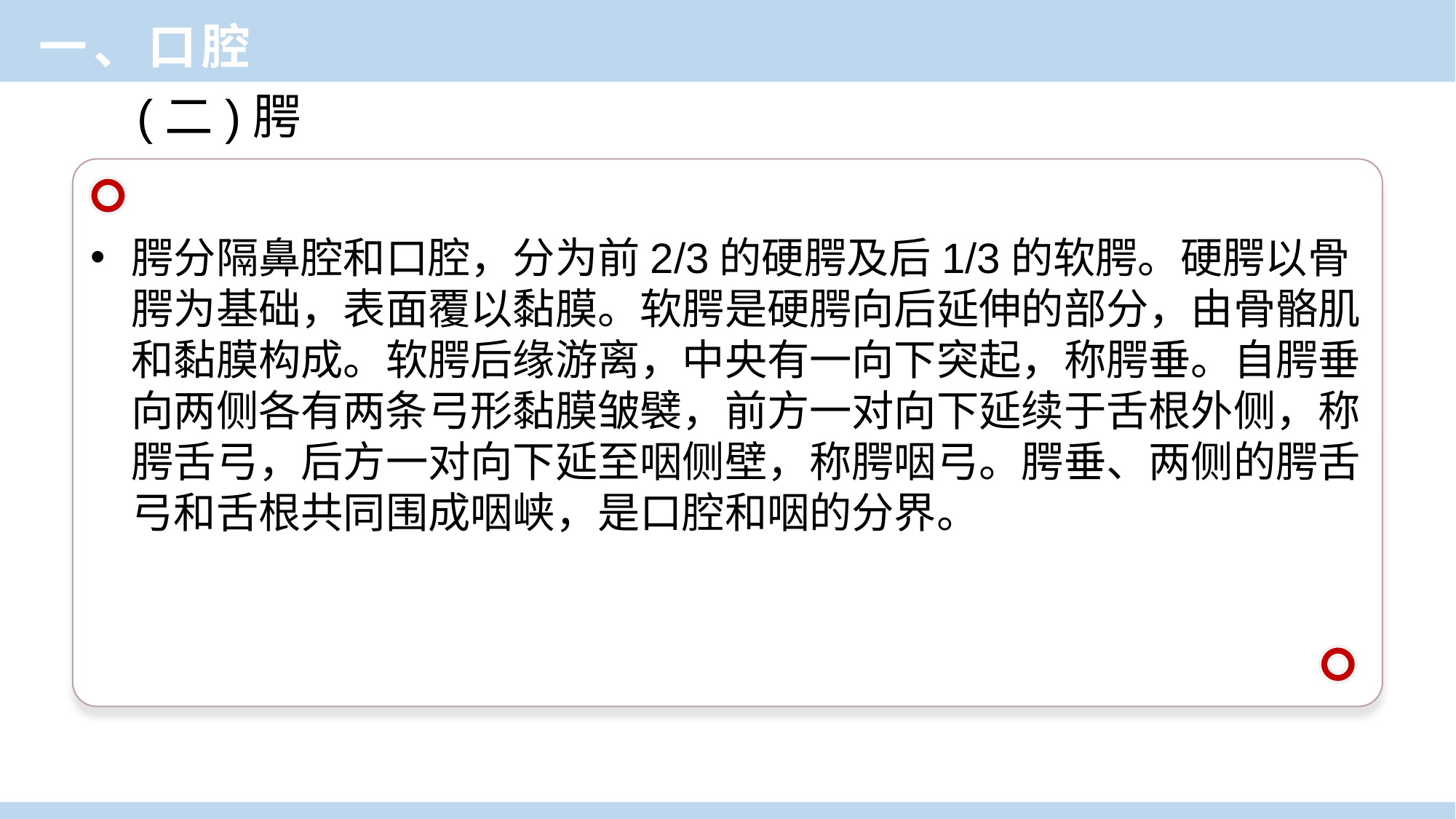

一、口腔
(二)腭
腭分隔鼻腔和口腔，分为前2/3的硬腭及后1/3的软腭。硬腭以骨腭为基础，表面覆以黏膜。软腭是硬腭向后延伸的部分，由骨骼肌和黏膜构成。软腭后缘游离，中央有一向下突起，称腭垂。自腭垂向两侧各有两条弓形黏膜皱襞，前方一对向下延续于舌根外侧，称腭舌弓，后方一对向下延至咽侧壁，称腭咽弓。腭垂、两侧的腭舌弓和舌根共同围成咽峡，是口腔和咽的分界。
于细胞膜与细胞核之间的部分，包括线粒体、内质网、核糖体、溶酶体、高尔基复合体、微管、微丝和中心体等。是细胞进行新陈代谢与物质合成的场所。